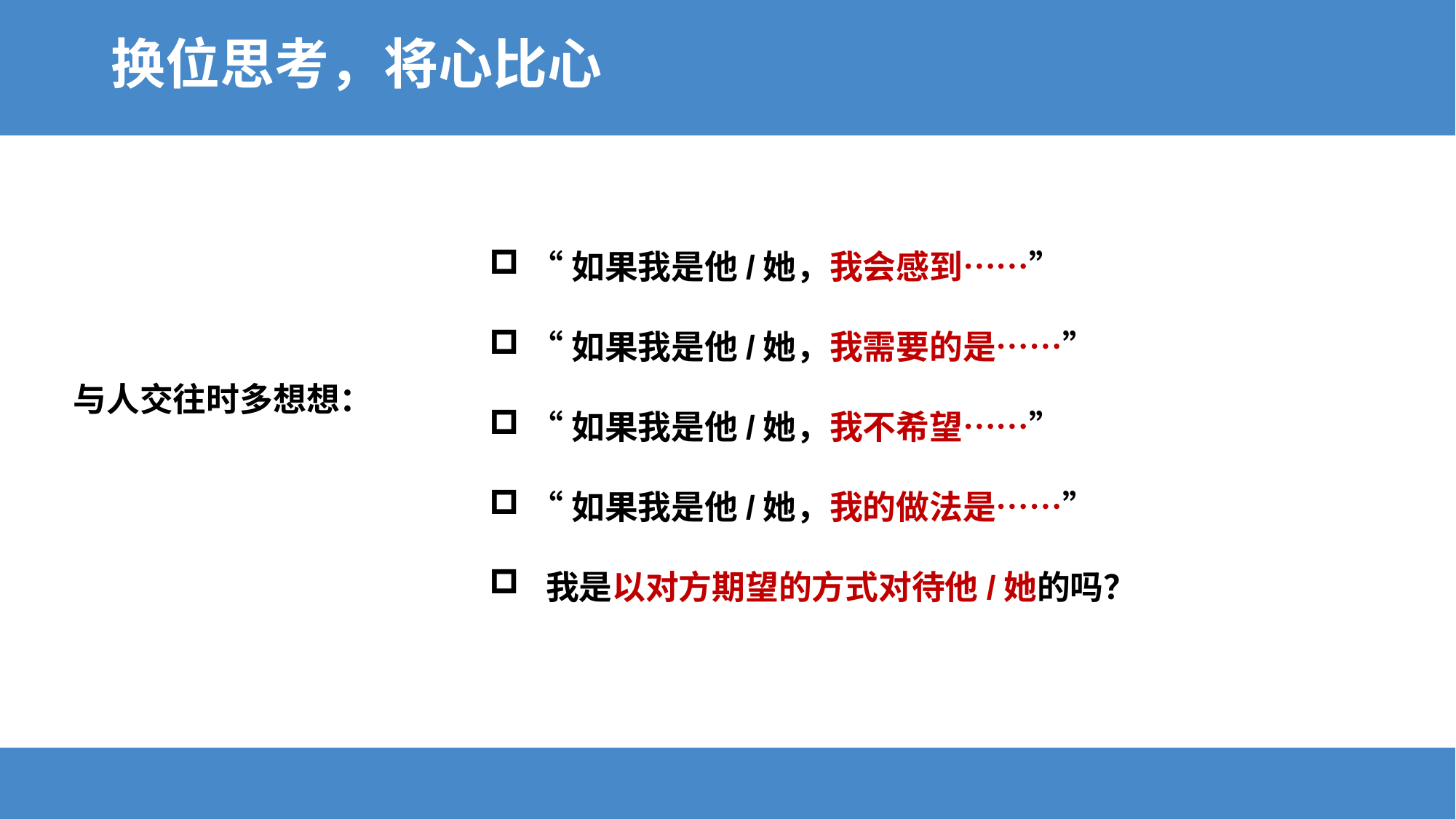

# 换位思考，将心比心
“如果我是他/她，我会感到……”
“如果我是他/她，我需要的是……”
“如果我是他/她，我不希望……”
“如果我是他/她，我的做法是……”
 我是以对方期望的方式对待他/她的吗？
与人交往时多想想：